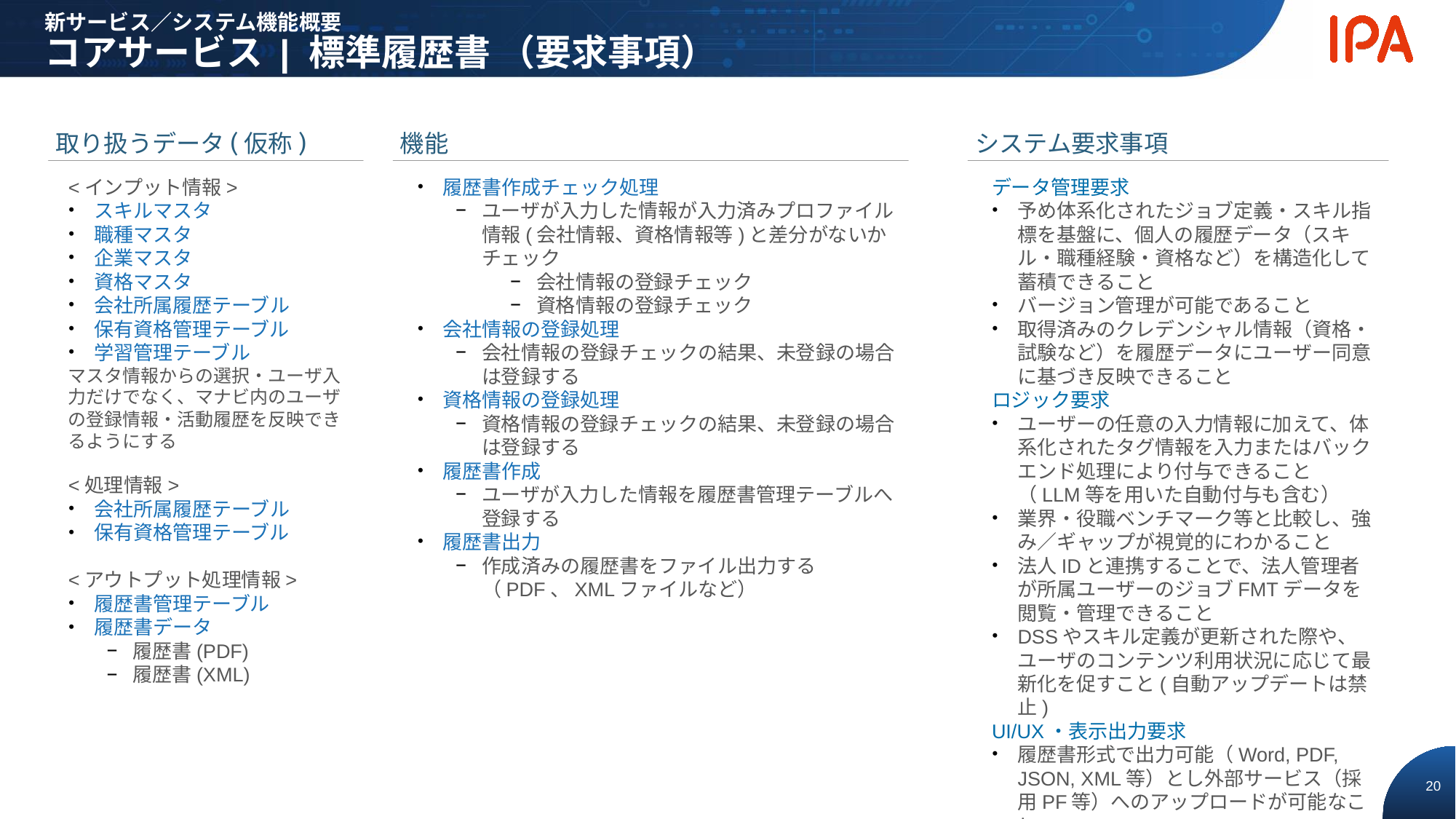

新サービス／システム機能概要
コアサービス | 標準履歴書 （要求事項）
取り扱うデータ(仮称)
機能
システム要求事項
<インプット情報>
スキルマスタ
職種マスタ
企業マスタ
資格マスタ
会社所属履歴テーブル
保有資格管理テーブル
学習管理テーブル
マスタ情報からの選択・ユーザ入力だけでなく、マナビ内のユーザの登録情報・活動履歴を反映できるようにする

<処理情報>
会社所属履歴テーブル
保有資格管理テーブル

<アウトプット処理情報>
履歴書管理テーブル
履歴書データ
履歴書(PDF)
履歴書(XML)

履歴書作成チェック処理
ユーザが入力した情報が入力済みプロファイル情報(会社情報、資格情報等)と差分がないかチェック
会社情報の登録チェック
資格情報の登録チェック
会社情報の登録処理
会社情報の登録チェックの結果、未登録の場合は登録する
資格情報の登録処理
資格情報の登録チェックの結果、未登録の場合は登録する
履歴書作成
ユーザが入力した情報を履歴書管理テーブルへ登録する
履歴書出力
作成済みの履歴書をファイル出力する（PDF、XMLファイルなど）
データ管理要求
予め体系化されたジョブ定義・スキル指標を基盤に、個人の履歴データ（スキル・職種経験・資格など）を構造化して蓄積できること
バージョン管理が可能であること
取得済みのクレデンシャル情報（資格・試験など）を履歴データにユーザー同意に基づき反映できること
ロジック要求
ユーザーの任意の入力情報に加えて、体系化されたタグ情報を入力またはバックエンド処理により付与できること（LLM等を用いた自動付与も含む）
業界・役職ベンチマーク等と比較し、強み／ギャップが視覚的にわかること
法人IDと連携することで、法人管理者が所属ユーザーのジョブFMTデータを閲覧・管理できること
DSSやスキル定義が更新された際や、ユーザのコンテンツ利用状況に応じて最新化を促すこと(自動アップデートは禁止)
UI/UX・表示出力要求
履歴書形式で出力可能（Word, PDF, JSON, XML等）とし外部サービス（採用PF等）へのアップロードが可能なこと